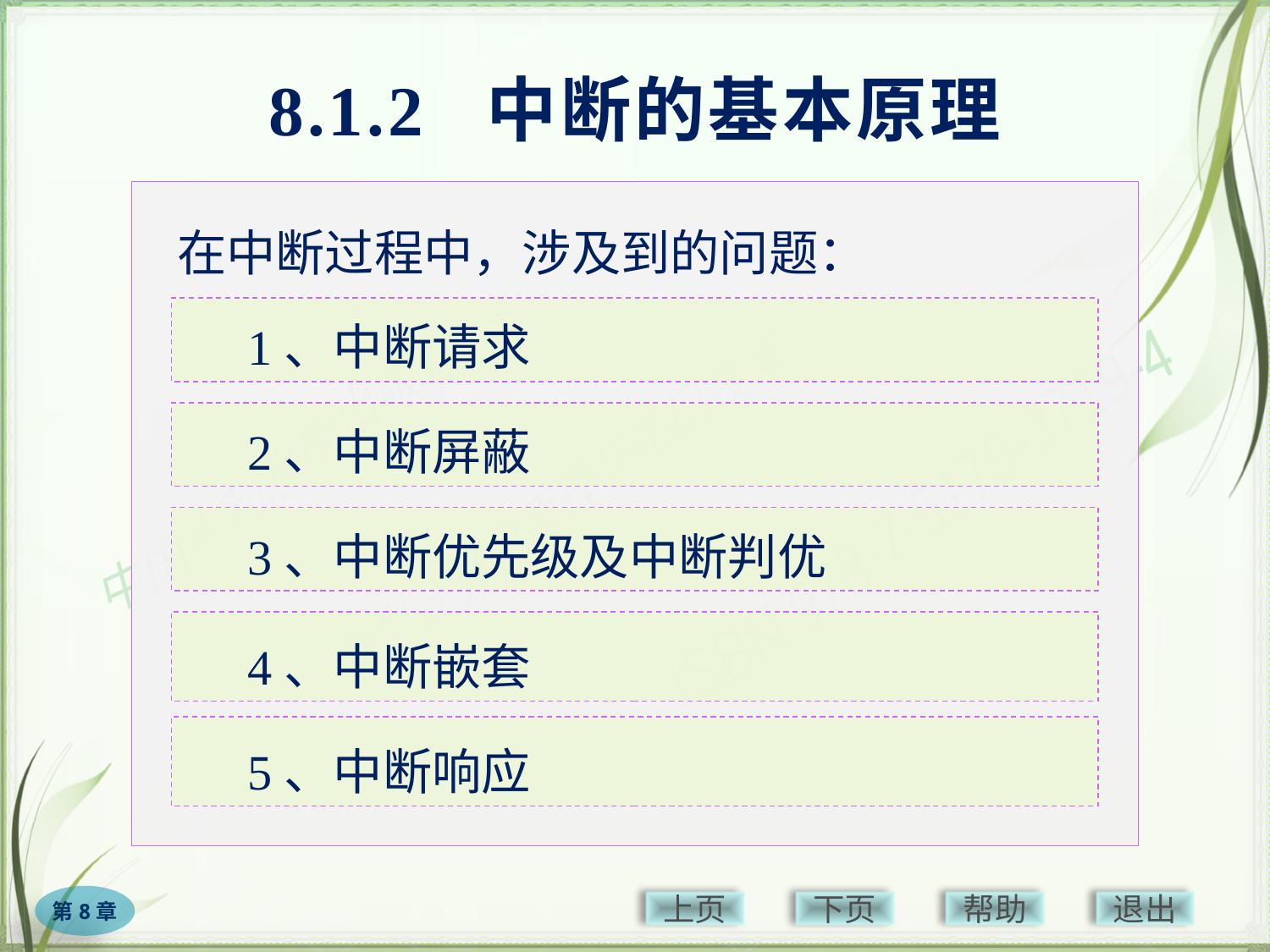

# 8.1.2  中断的基本原理

在中断过程中，涉及到的问题：
1、中断请求
2、中断屏蔽
3、中断优先级及中断判优
4、中断嵌套
5、中断响应